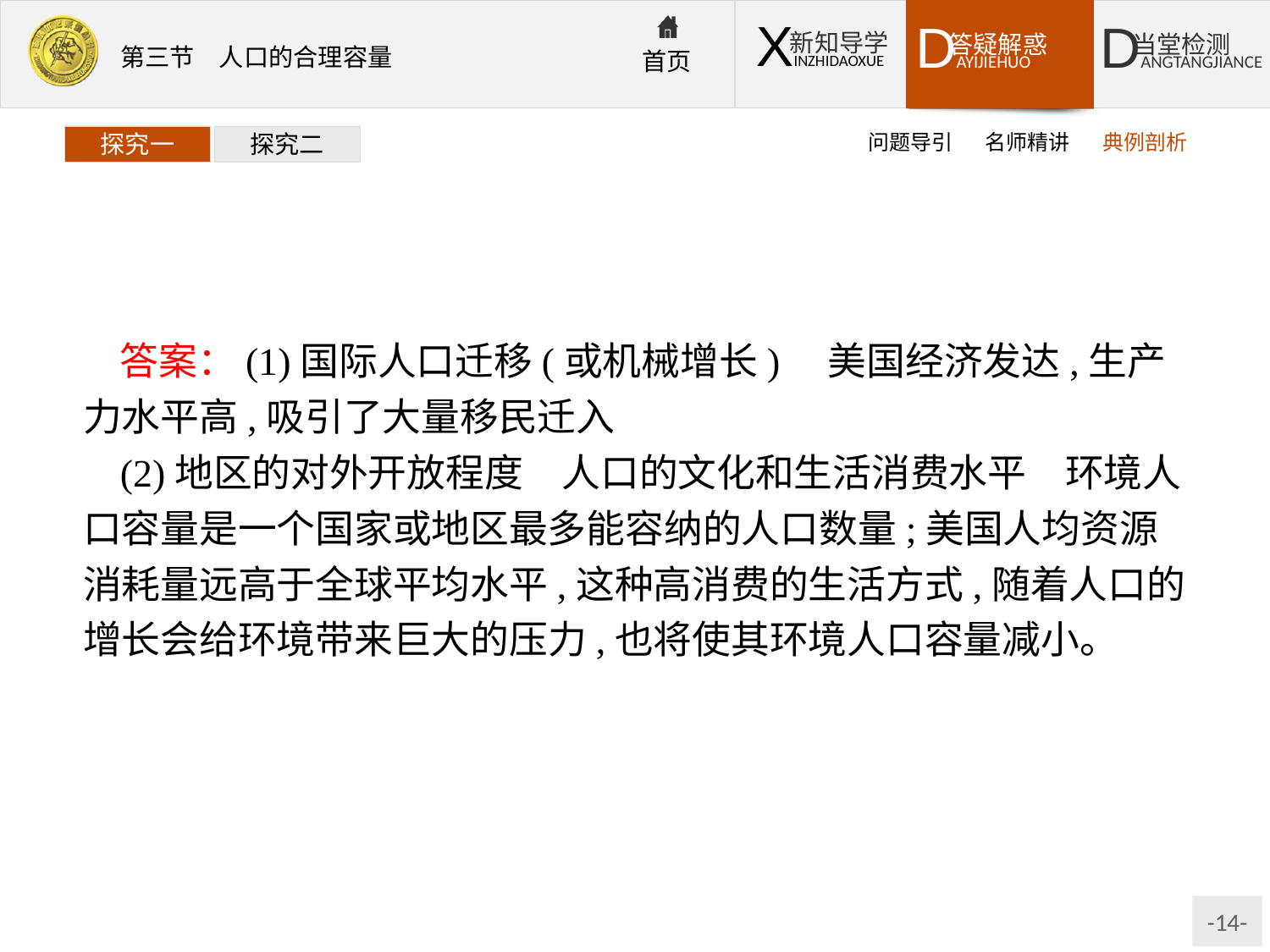

问题导引
名师精讲
典例剖析
探究一
探究二
答案：(1)国际人口迁移(或机械增长)　美国经济发达,生产力水平高,吸引了大量移民迁入
(2)地区的对外开放程度　人口的文化和生活消费水平　环境人口容量是一个国家或地区最多能容纳的人口数量;美国人均资源消耗量远高于全球平均水平,这种高消费的生活方式,随着人口的增长会给环境带来巨大的压力,也将使其环境人口容量减小。